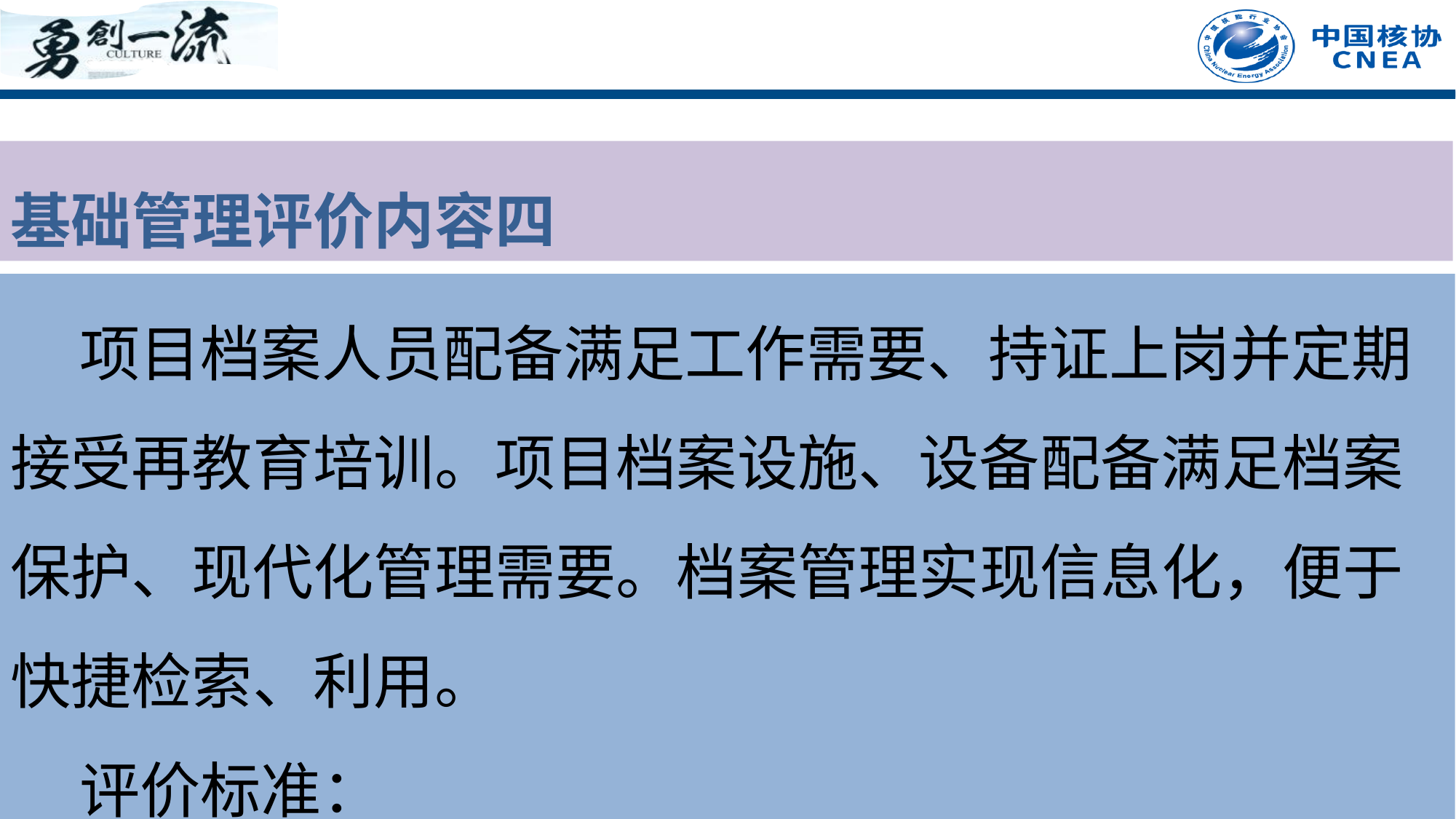

基础管理评价内容四
    项目档案人员配备满足工作需要、持证上岗并定期接受再教育培训。项目档案设施、设备配备满足档案保护、现代化管理需要。档案管理实现信息化，便于快捷检索、利用。
    评价标准：